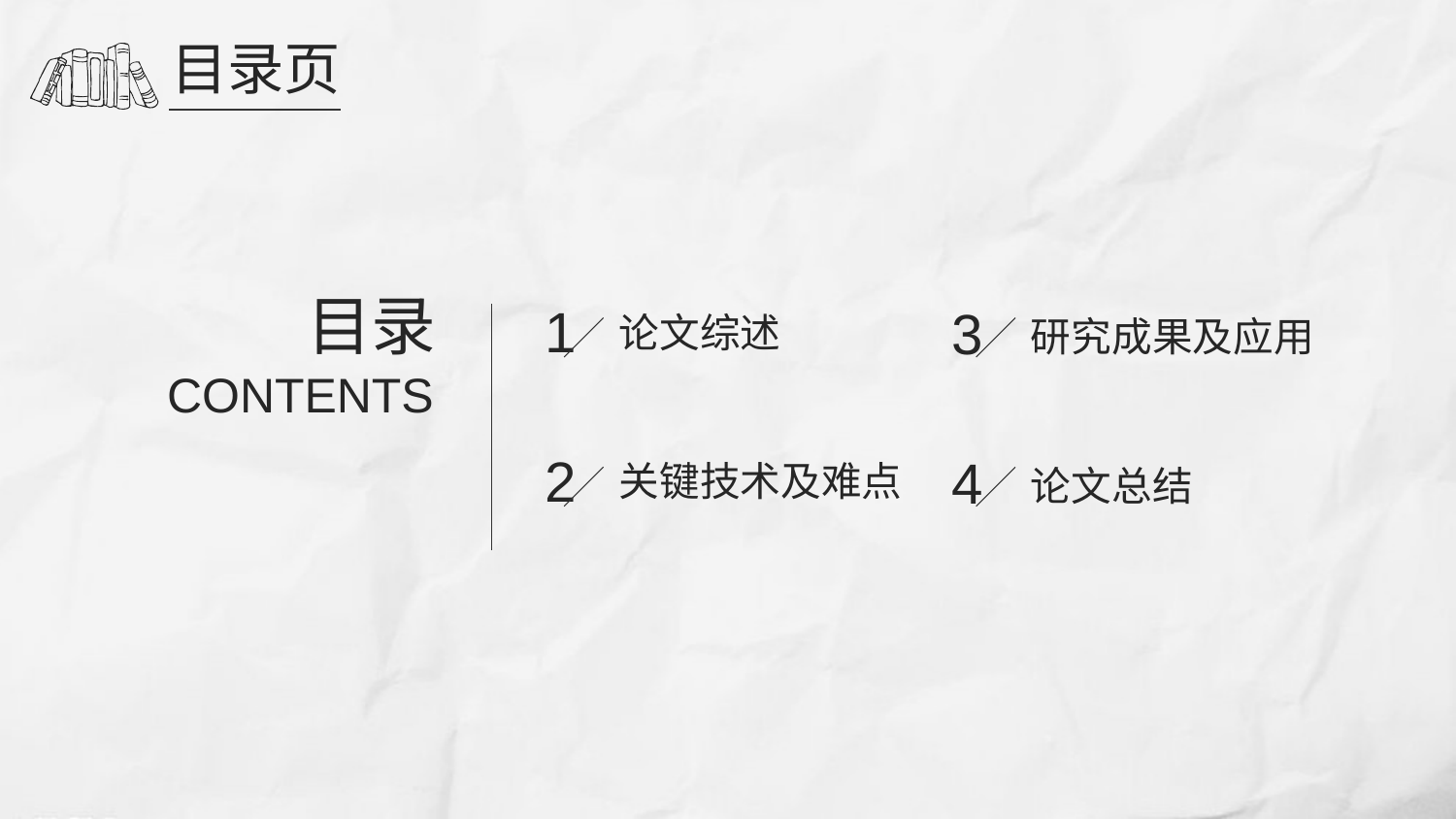

目录页

目录
CONTENTS
1
3
论文综述
研究成果及应用
2
4
关键技术及难点
论文总结